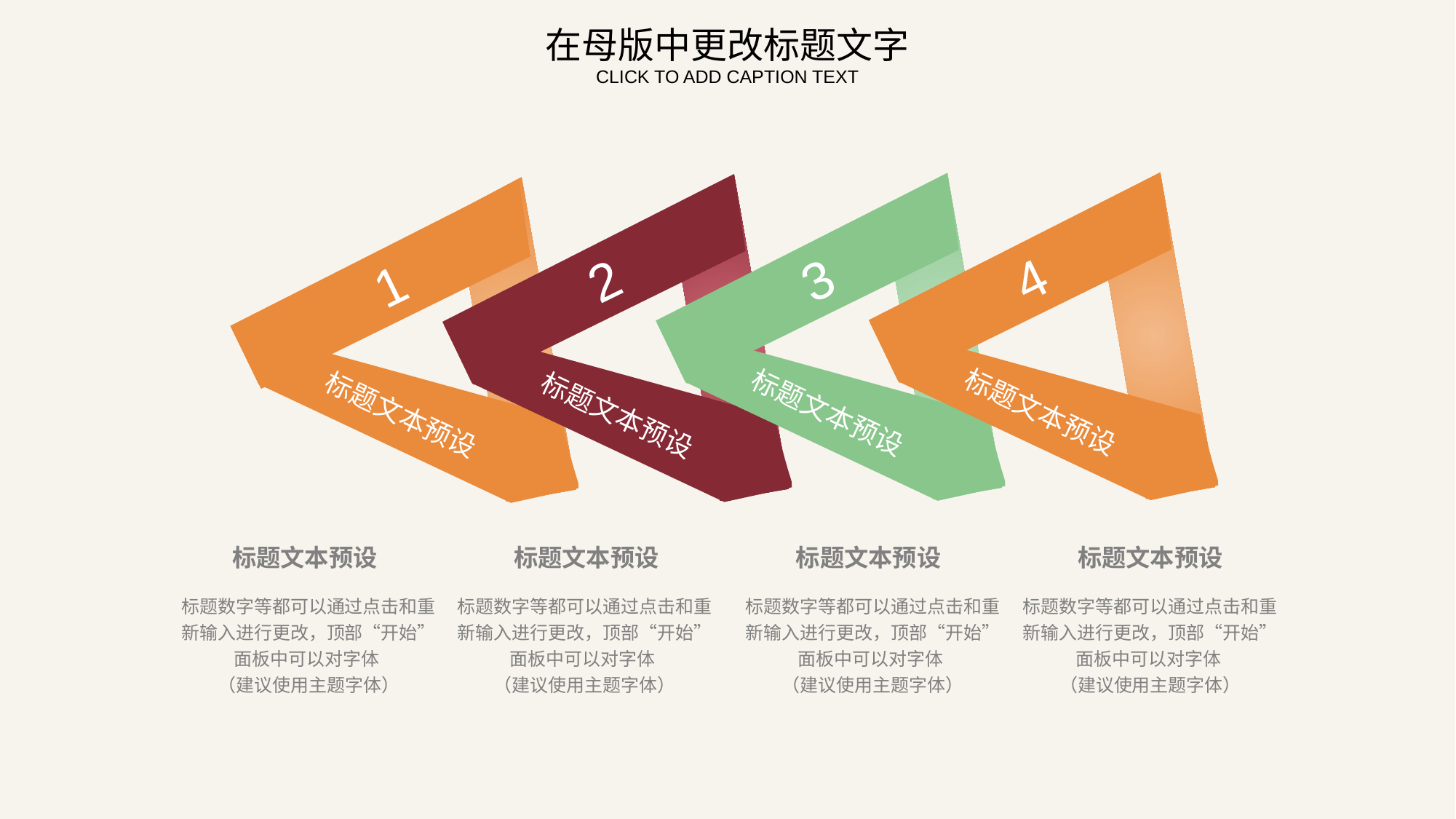

4

标题文本预设
3

标题文本预设
2

标题文本预设
1

标题文本预设
标题文本预设
标题数字等都可以通过点击和重新输入进行更改，顶部“开始”面板中可以对字体
（建议使用主题字体）
标题文本预设
标题数字等都可以通过点击和重新输入进行更改，顶部“开始”面板中可以对字体
（建议使用主题字体）
标题文本预设
标题数字等都可以通过点击和重新输入进行更改，顶部“开始”面板中可以对字体
（建议使用主题字体）
标题文本预设
标题数字等都可以通过点击和重新输入进行更改，顶部“开始”面板中可以对字体
（建议使用主题字体）